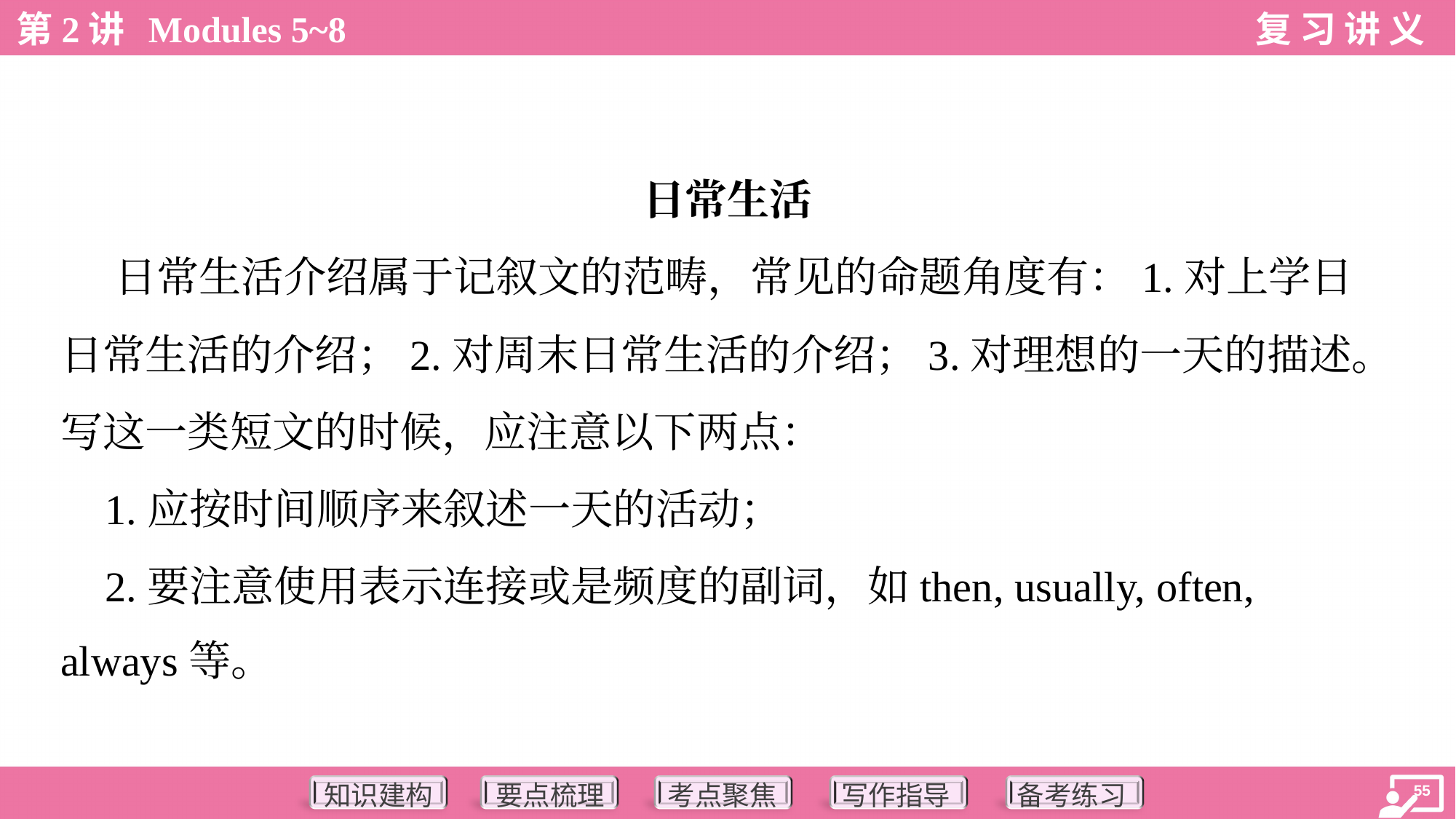

日常生活
    日常生活介绍属于记叙文的范畴，常见的命题角度有：1.对上学日
日常生活的介绍；2.对周末日常生活的介绍；3.对理想的一天的描述。
写这一类短文的时候，应注意以下两点：
    1.应按时间顺序来叙述一天的活动；
    2.要注意使用表示连接或是频度的副词，如then, usually, often,
always等。